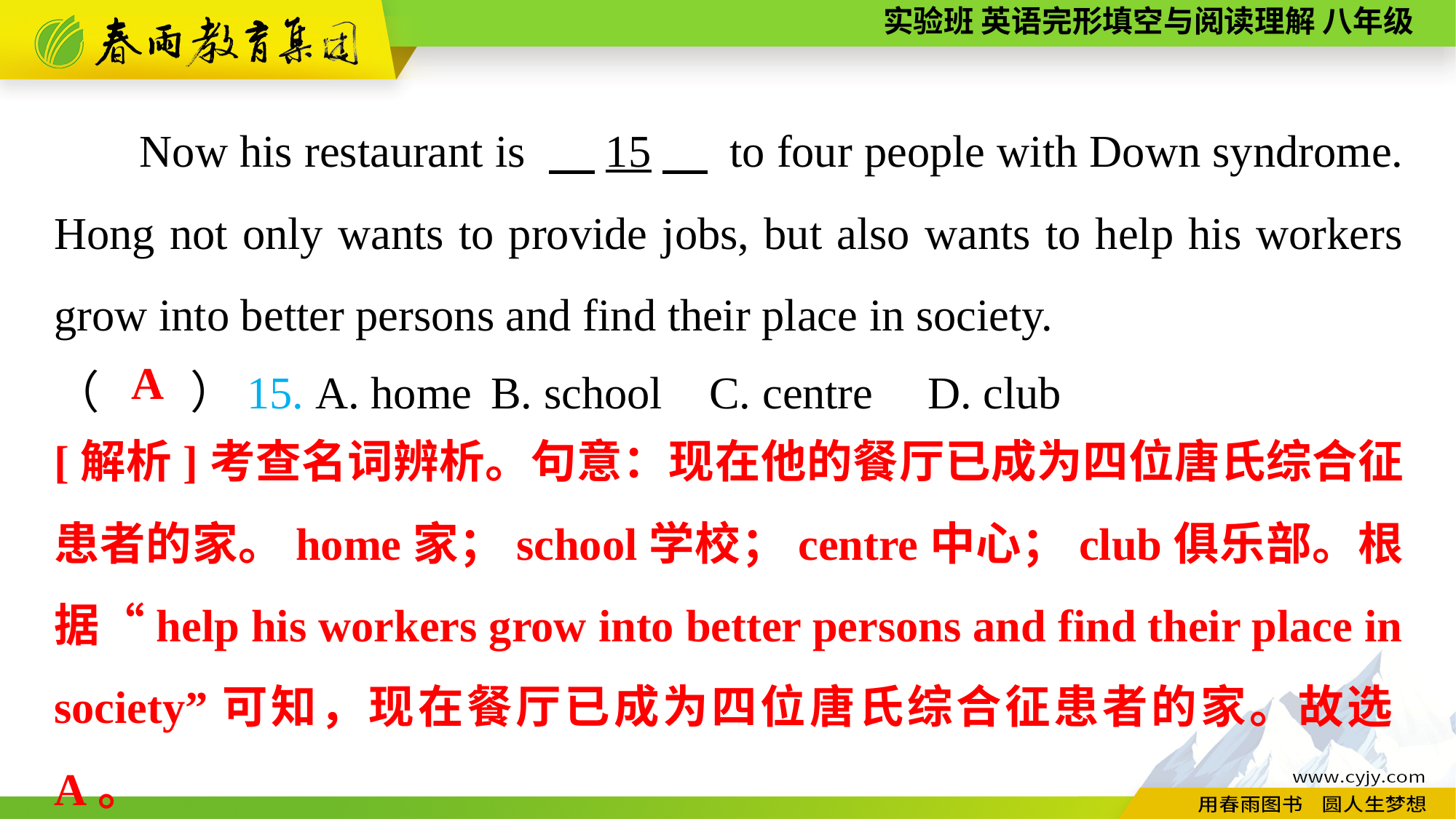

Now his restaurant is 　15　 to four people with Down syndrome. Hong not only wants to provide jobs, but also wants to help his workers grow into better persons and find their place in society.
（　　）15. A. home	B. school	C. centre	D. club
A
[解析]考查名词辨析。句意：现在他的餐厅已成为四位唐氏综合征患者的家。home家；school学校；centre中心；club俱乐部。根据“help his workers grow into better persons and find their place in society”可知，现在餐厅已成为四位唐氏综合征患者的家。故选A。